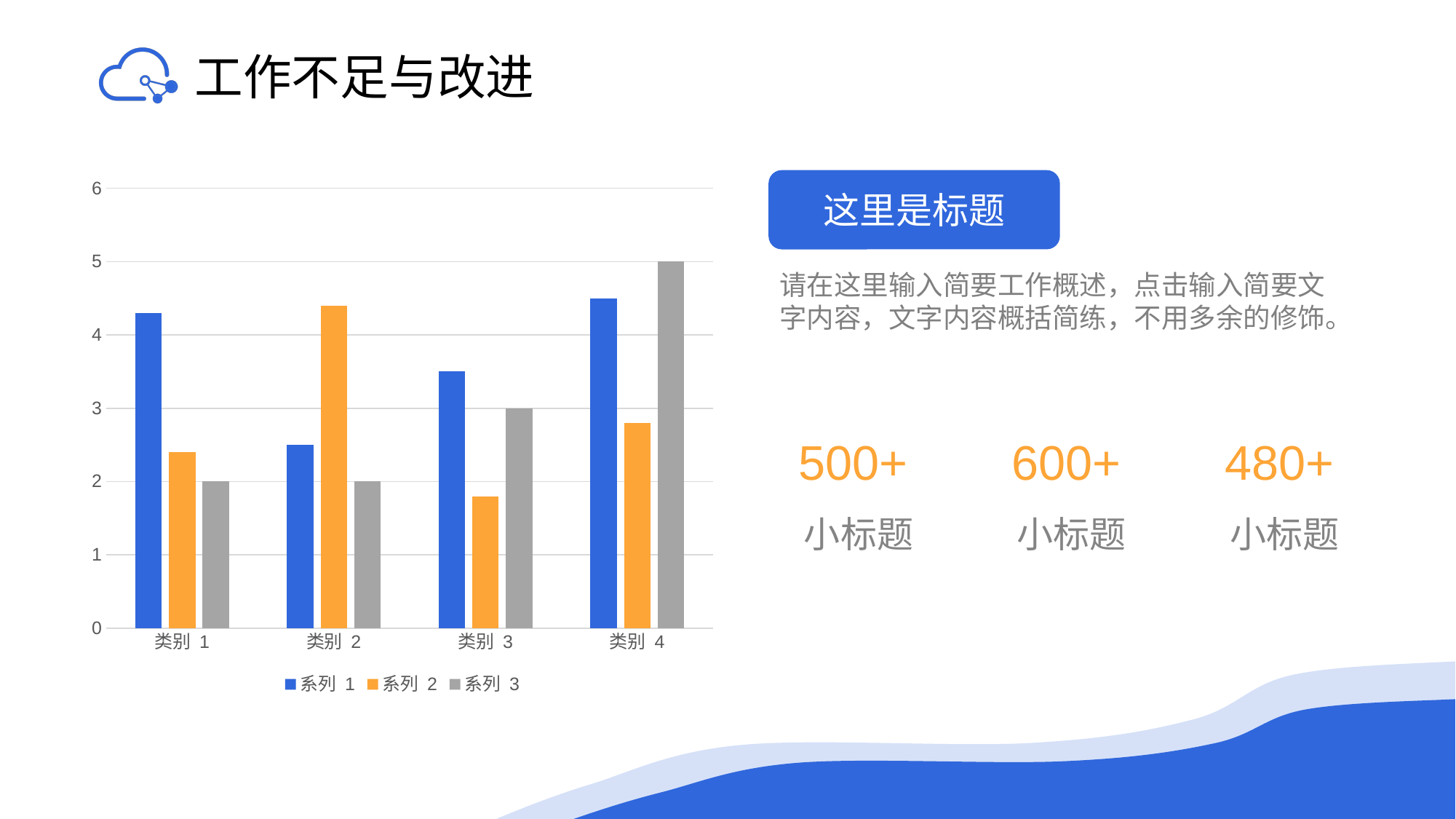

# 工作不足与改进

### Chart

| Category | 系列 1 | 系列 2 | 系列 3 |
|---|---|---|---|
| 类别 1 | 4.3 | 2.4 | 2.0 |
| 类别 2 | 2.5 | 4.4 | 2.0 |
| 类别 3 | 3.5 | 1.8 | 3.0 |
| 类别 4 | 4.5 | 2.8 | 5.0 |
这里是标题
请在这里输入简要工作概述，点击输入简要文字内容，文字内容概括简练，不用多余的修饰。

500+
小标题

600+
小标题

480+
小标题